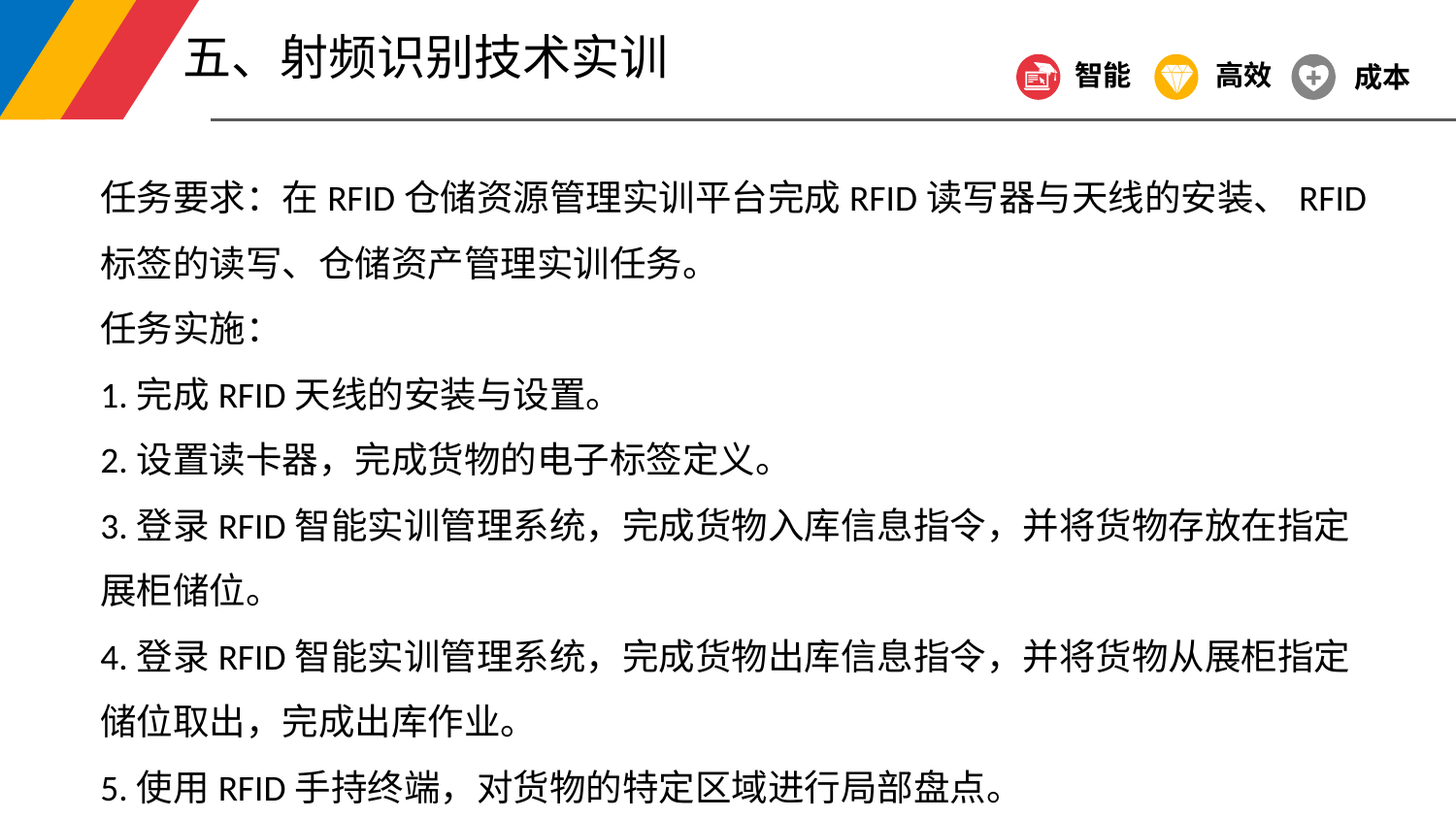

五、射频识别技术实训
智能
高效
成本
任务要求：在RFID仓储资源管理实训平台完成RFID读写器与天线的安装、RFID标签的读写、仓储资产管理实训任务。
任务实施：
1.完成RFID天线的安装与设置。
2.设置读卡器，完成货物的电子标签定义。
3.登录RFID智能实训管理系统，完成货物入库信息指令，并将货物存放在指定展柜储位。
4.登录RFID智能实训管理系统，完成货物出库信息指令，并将货物从展柜指定储位取出，完成出库作业。
5.使用RFID手持终端，对货物的特定区域进行局部盘点。